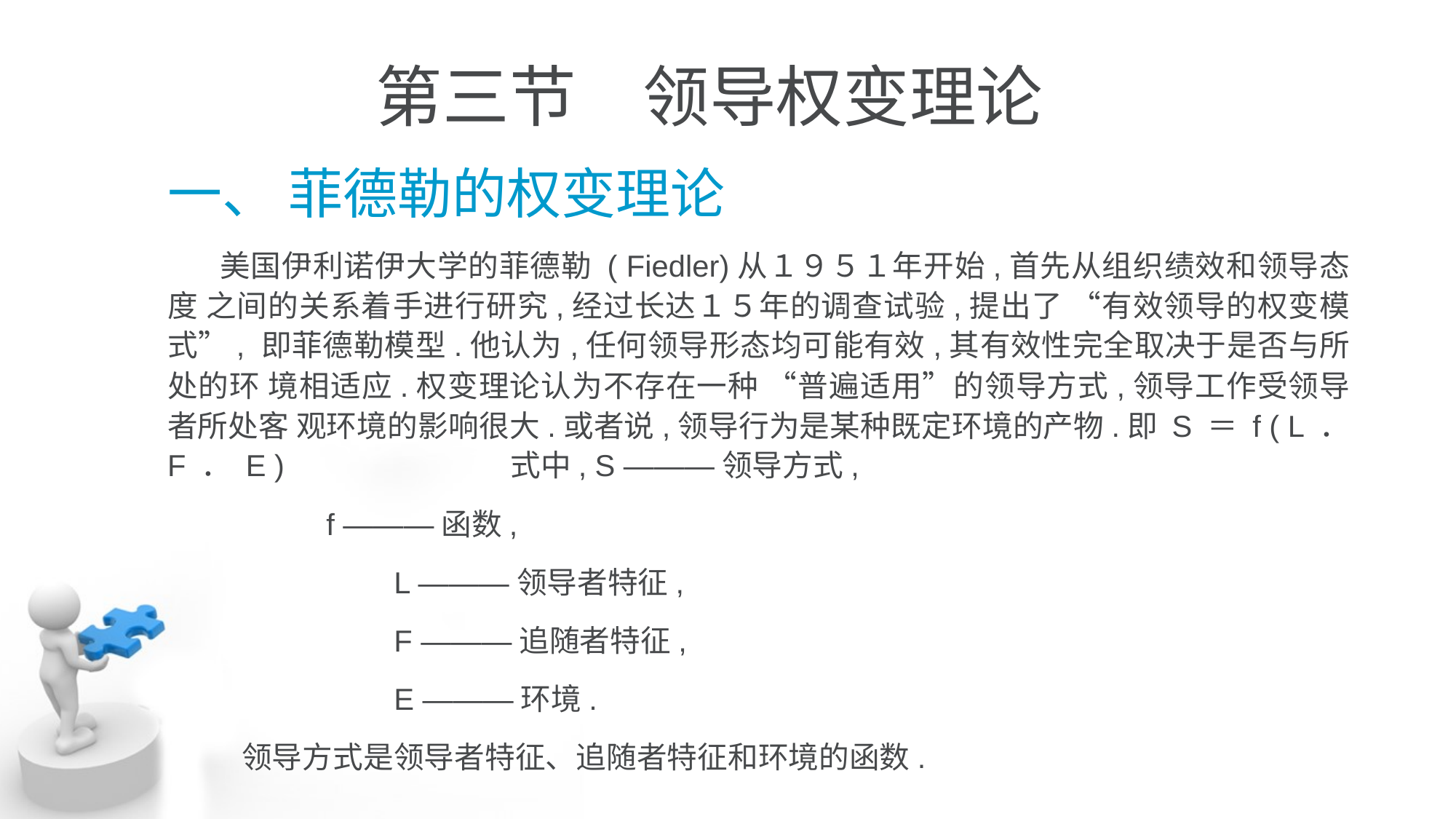

# 第三节　领导权变理论
一、 菲德勒的权变理论
      美国伊利诺伊大学的菲德勒 ( Fiedler)从１９５１年开始,首先从组织绩效和领导态度 之间的关系着手进行研究,经过长达１５年的调查试验,提出了 “有效领导的权变模式”, 即菲德勒模型.他认为,任何领导形态均可能有效,其有效性完全取决于是否与所处的环 境相适应.权变理论认为不存在一种 “普遍适用”的领导方式,领导工作受领导者所处客 观环境的影响很大.或者说,领导行为是某种既定环境的产物.即 S ＝ f ( L ． F ． E ) 		 式中, S ———领导方式,
                   f ———函数,
 		 L ———领导者特征,
	 	 F ———追随者特征,
		 E ———环境.
          领导方式是领导者特征、追随者特征和环境的函数.